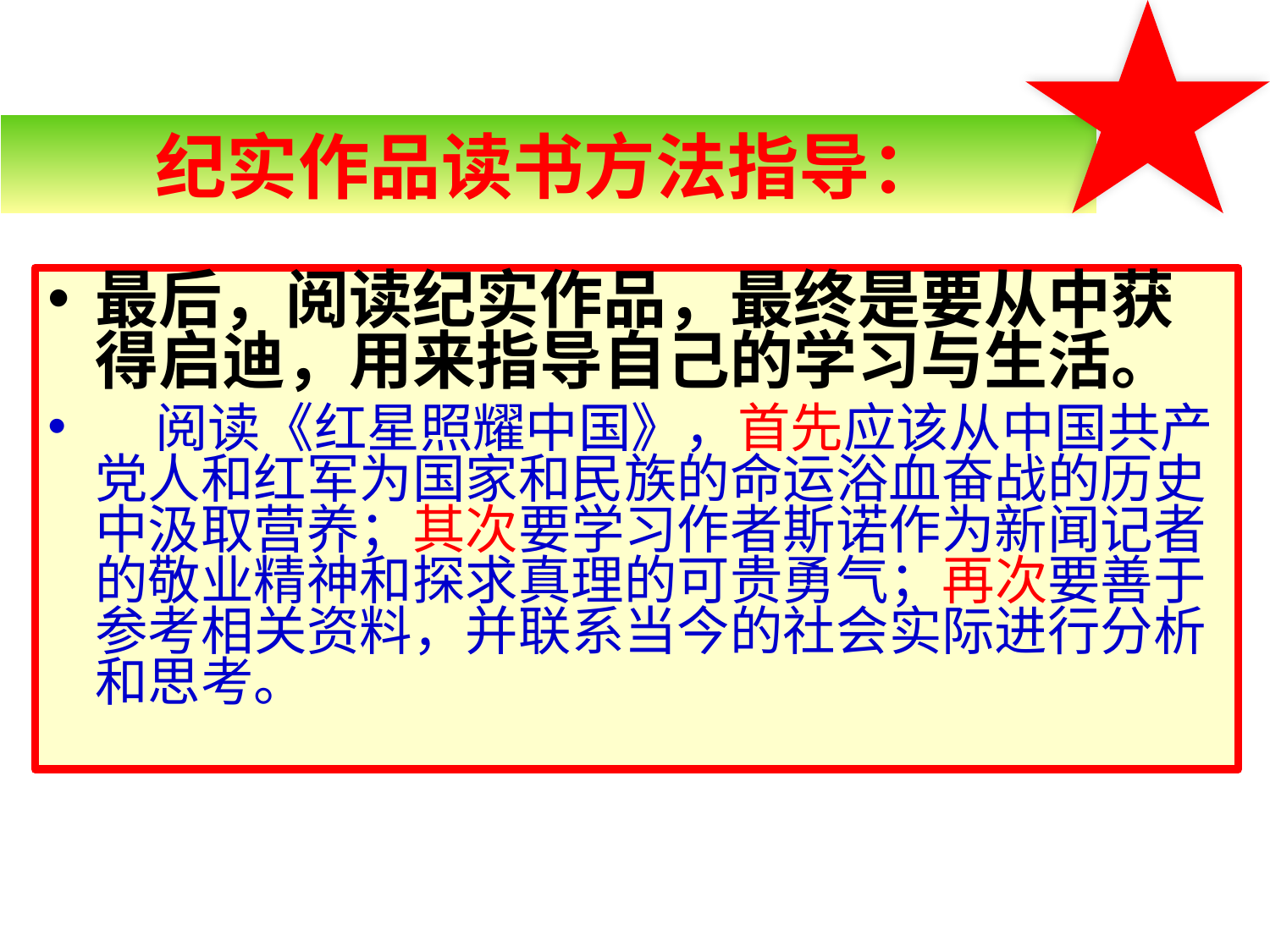

纪实作品读书方法指导：
最后，阅读纪实作品，最终是要从中获得启迪，用来指导自己的学习与生活。
    阅读《红星照耀中国》，首先应该从中国共产党人和红军为国家和民族的命运浴血奋战的历史中汲取营养；其次要学习作者斯诺作为新闻记者的敬业精神和探求真理的可贵勇气；再次要善于参考相关资料，并联系当今的社会实际进行分析和思考。